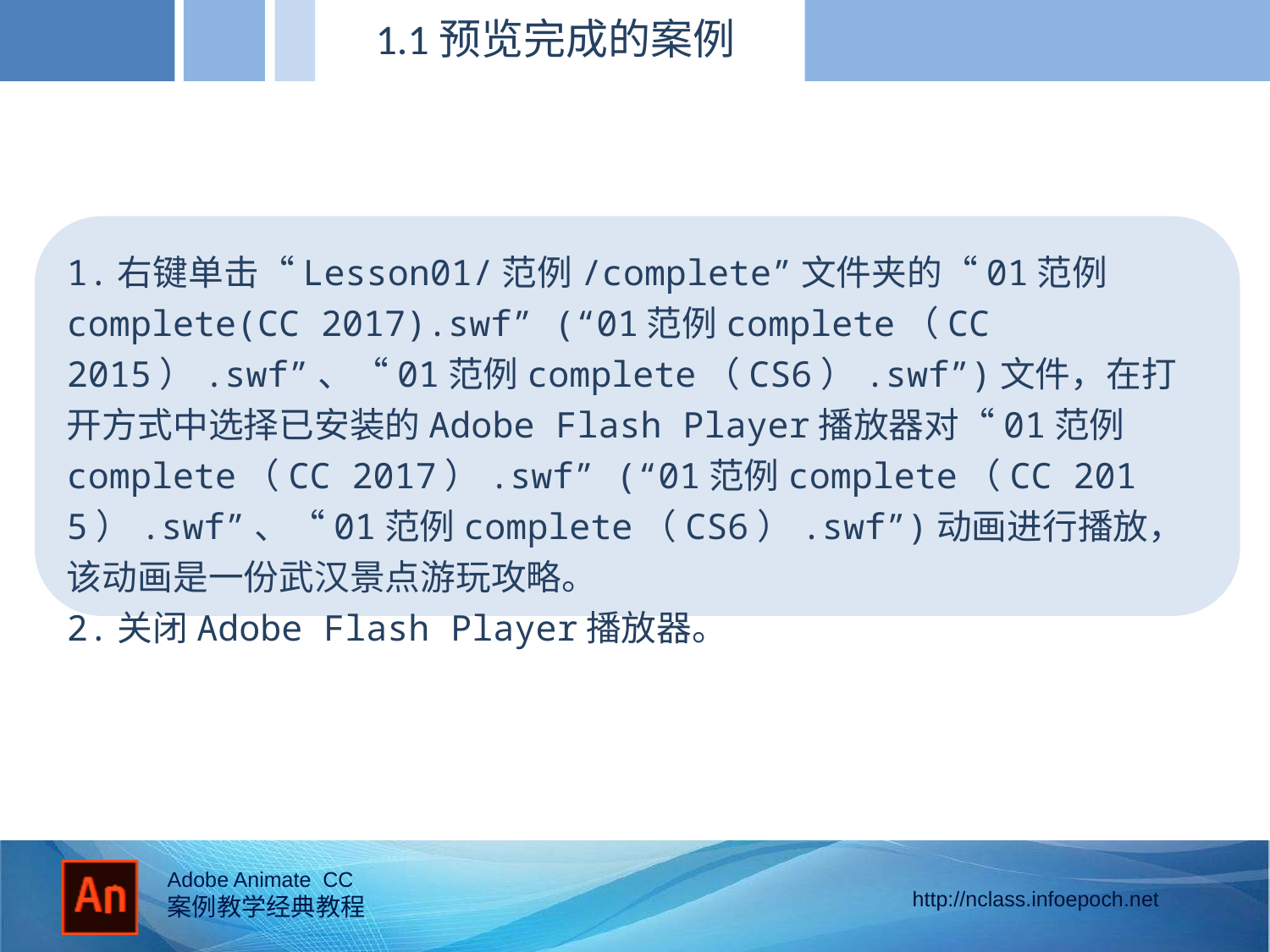

1.1预览完成的案例
1.右键单击“Lesson01/范例/complete”文件夹的“01范例complete(CC 2017).swf” (“01范例complete（CC 2015）.swf”、“01范例complete（CS6）.swf”)文件，在打开方式中选择已安装的Adobe Flash Player播放器对“01范例complete（CC 2017）.swf” (“01范例complete（CC 2015）.swf”、“01范例complete（CS6）.swf”)动画进行播放，该动画是一份武汉景点游玩攻略。
2.关闭Adobe Flash Player播放器。